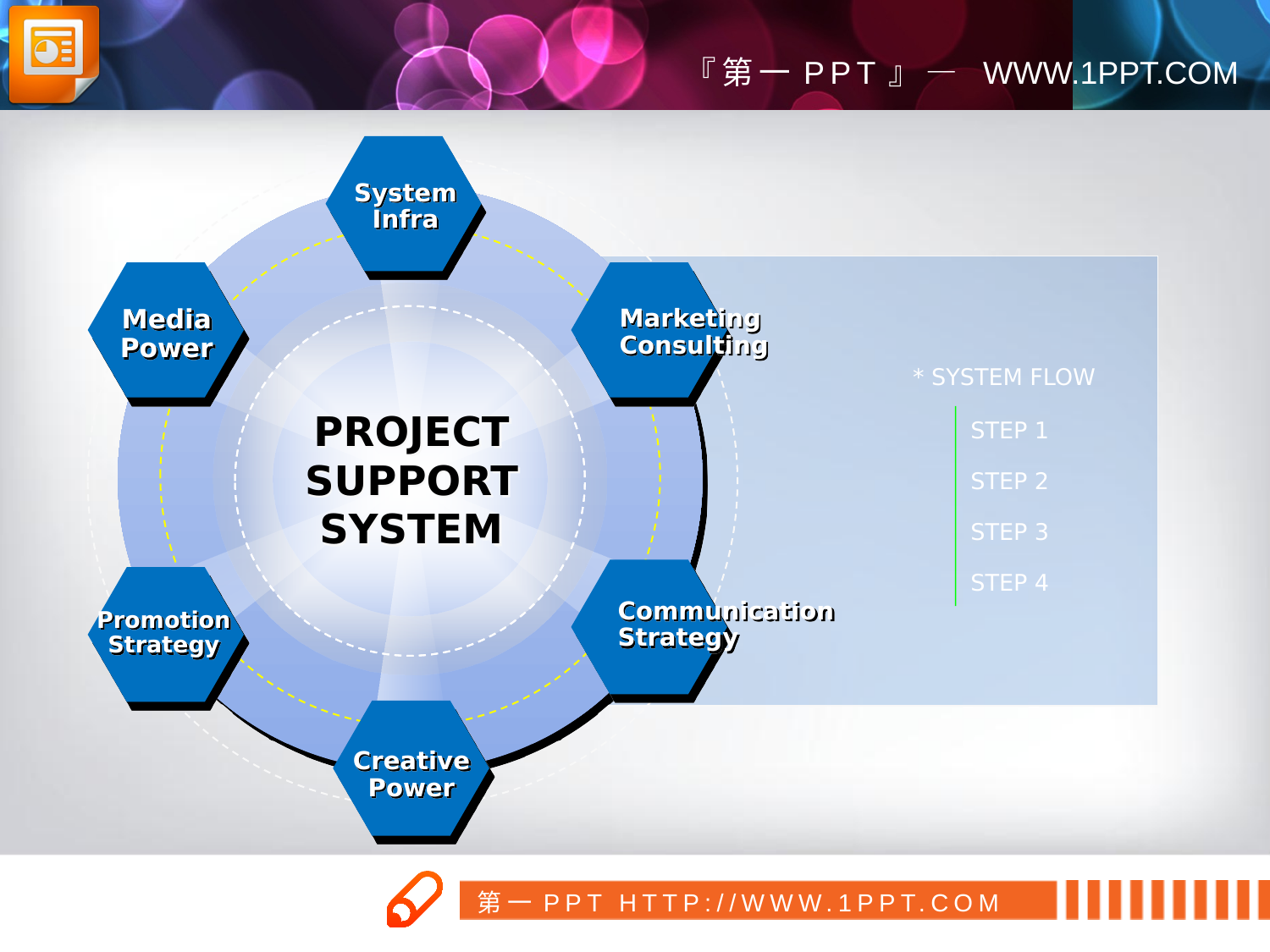

System
Infra

Media
Power

Marketing
Consulting
* SYSTEM FLOW
PROJECT
SUPPORT
SYSTEM

STEP 1
STEP 2
STEP 3
STEP 4
Communication
Strategy
Promotion
Strategy
Creative
Power
第一PPT模板网
www.1ppt.com/tubiao/